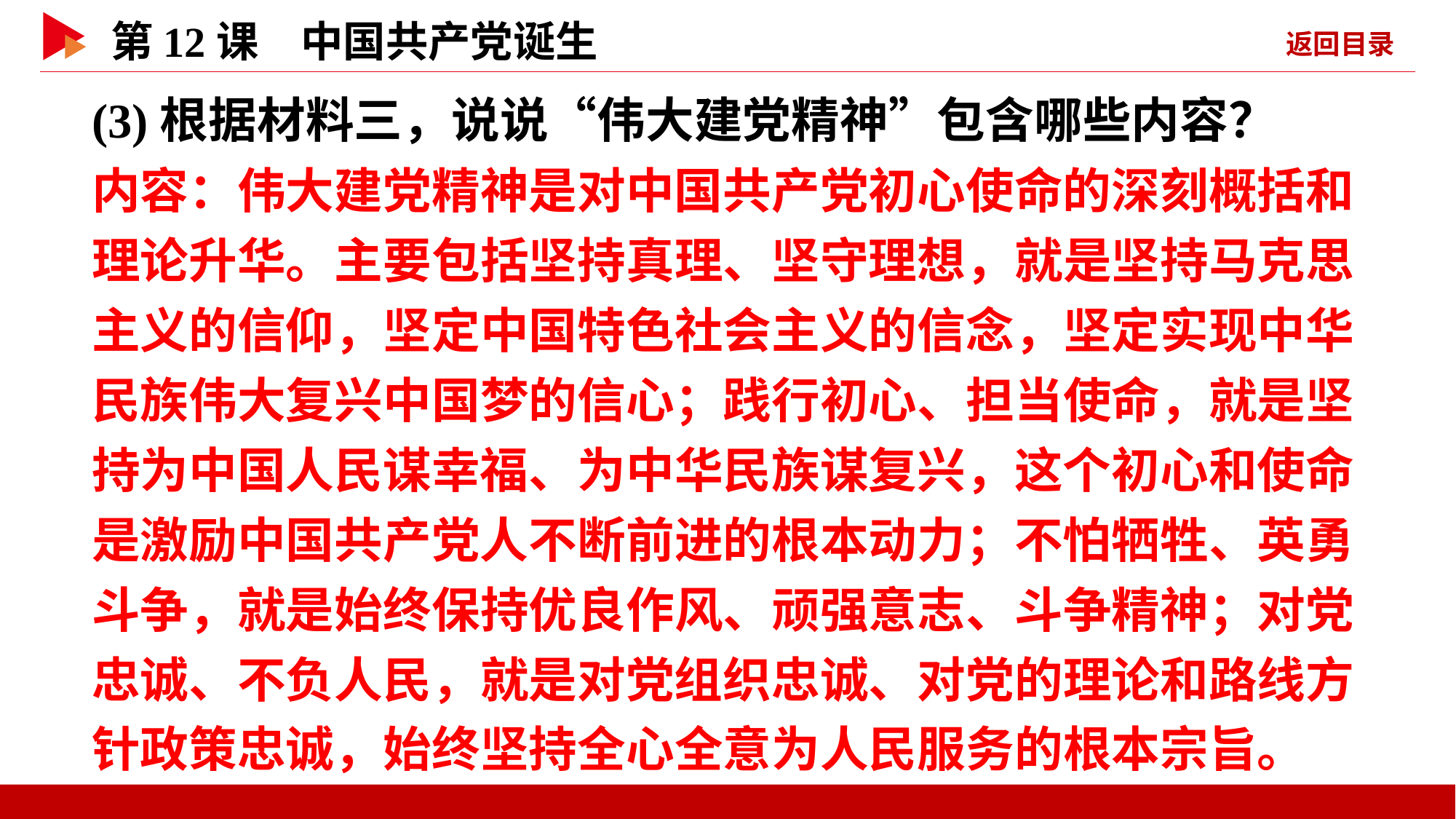

(3)根据材料三，说说“伟大建党精神”包含哪些内容？
内容：伟大建党精神是对中国共产党初心使命的深刻概括和理论升华。主要包括坚持真理、坚守理想，就是坚持马克思主义的信仰，坚定中国特色社会主义的信念，坚定实现中华民族伟大复兴中国梦的信心；践行初心、担当使命，就是坚持为中国人民谋幸福、为中华民族谋复兴，这个初心和使命是激励中国共产党人不断前进的根本动力；不怕牺牲、英勇斗争，就是始终保持优良作风、顽强意志、斗争精神；对党忠诚、不负人民，就是对党组织忠诚、对党的理论和路线方针政策忠诚，始终坚持全心全意为人民服务的根本宗旨。